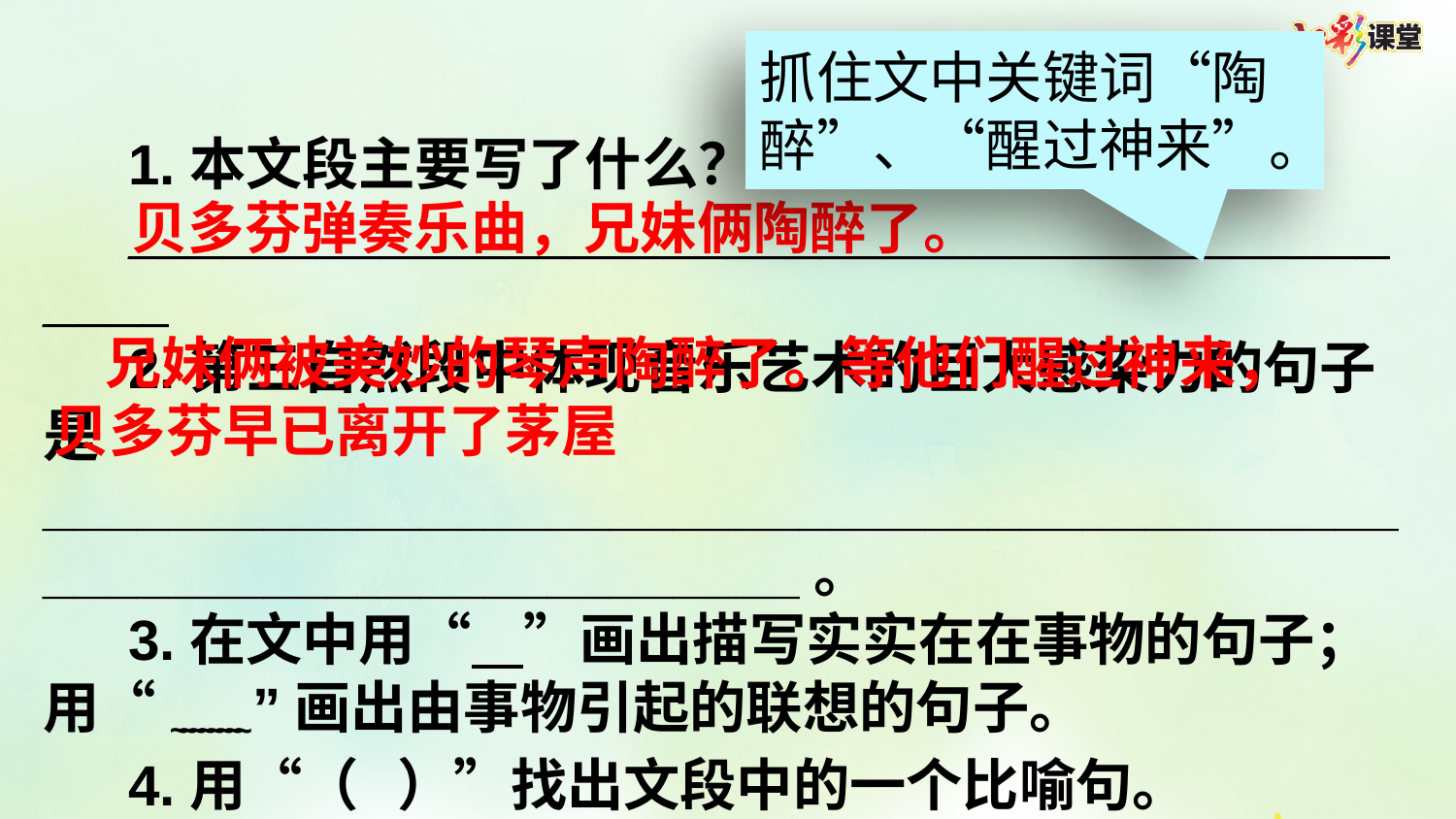

抓住文中关键词“陶醉”、“醒过神来”。
1.本文段主要写了什么？
____________________________________________
2.第三自然段中体现音乐艺术的巨大感染力的句子是___________________________________________________________________。
3.在文中用“    ”画出描写实实在在事物的句子；用“~~~~~~~~”画出由事物引起的联想的句子。
4.用“（   ）”找出文段中的一个比喻句。
贝多芬弹奏乐曲，兄妹俩陶醉了。
   兄妹俩被美妙的琴声陶醉了。等他们醒过神来，贝多芬早已离开了茅屋